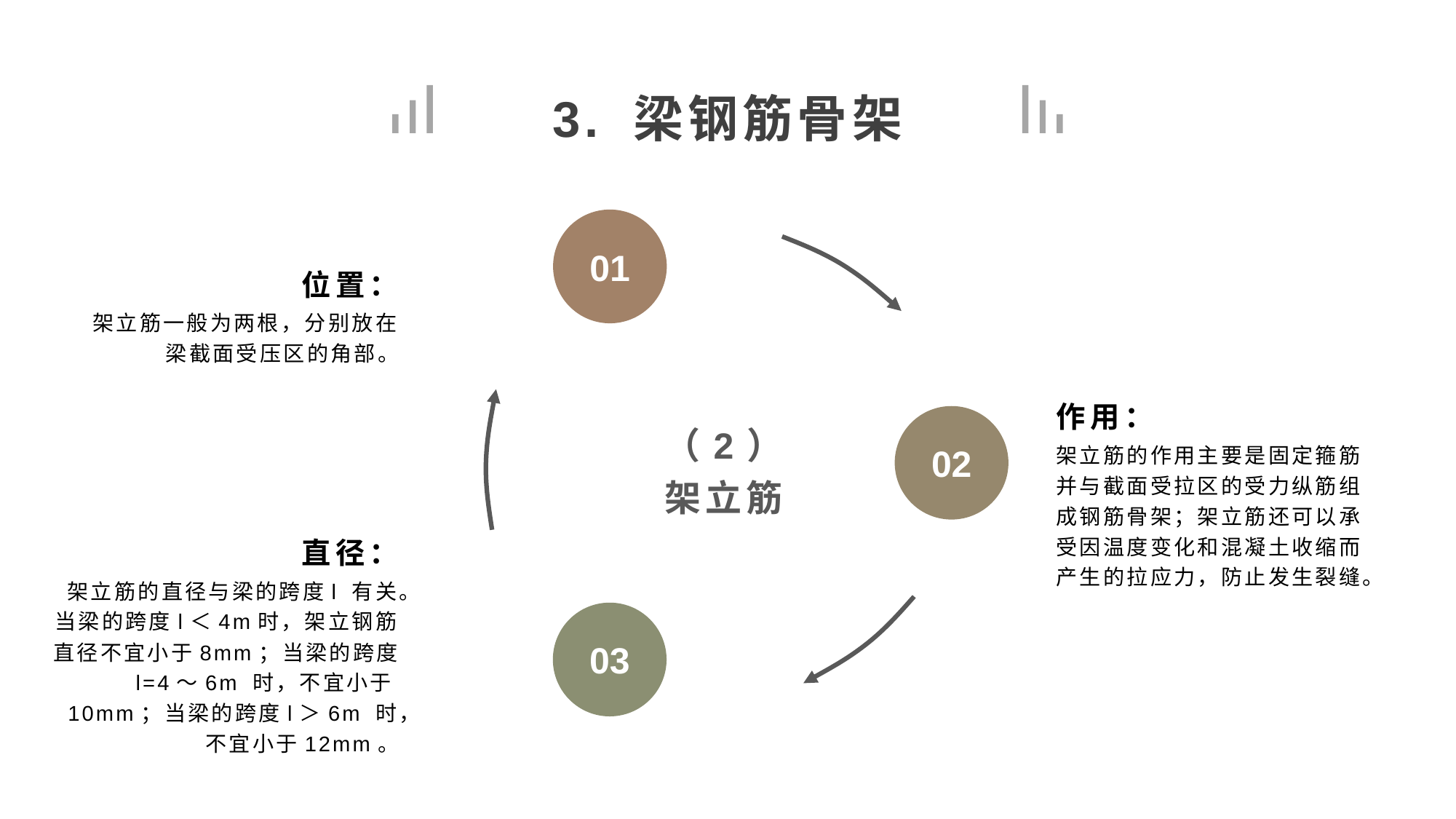

3. 梁钢筋骨架

01
位置：
架立筋一般为两根，分别放在梁截面受压区的角部。
（2）
架立筋
作用：

02
架立筋的作用主要是固定箍筋并与截面受拉区的受力纵筋组成钢筋骨架；架立筋还可以承受因温度变化和混凝土收缩而产生的拉应力，防止发生裂缝。
直径：

架立筋的直径与梁的跨度l 有关。当梁的跨度l＜4m时，架立钢筋直径不宜小于8mm；当梁的跨度l=4～6m 时，不宜小于10mm；当梁的跨度l＞6m 时，不宜小于12mm。
03